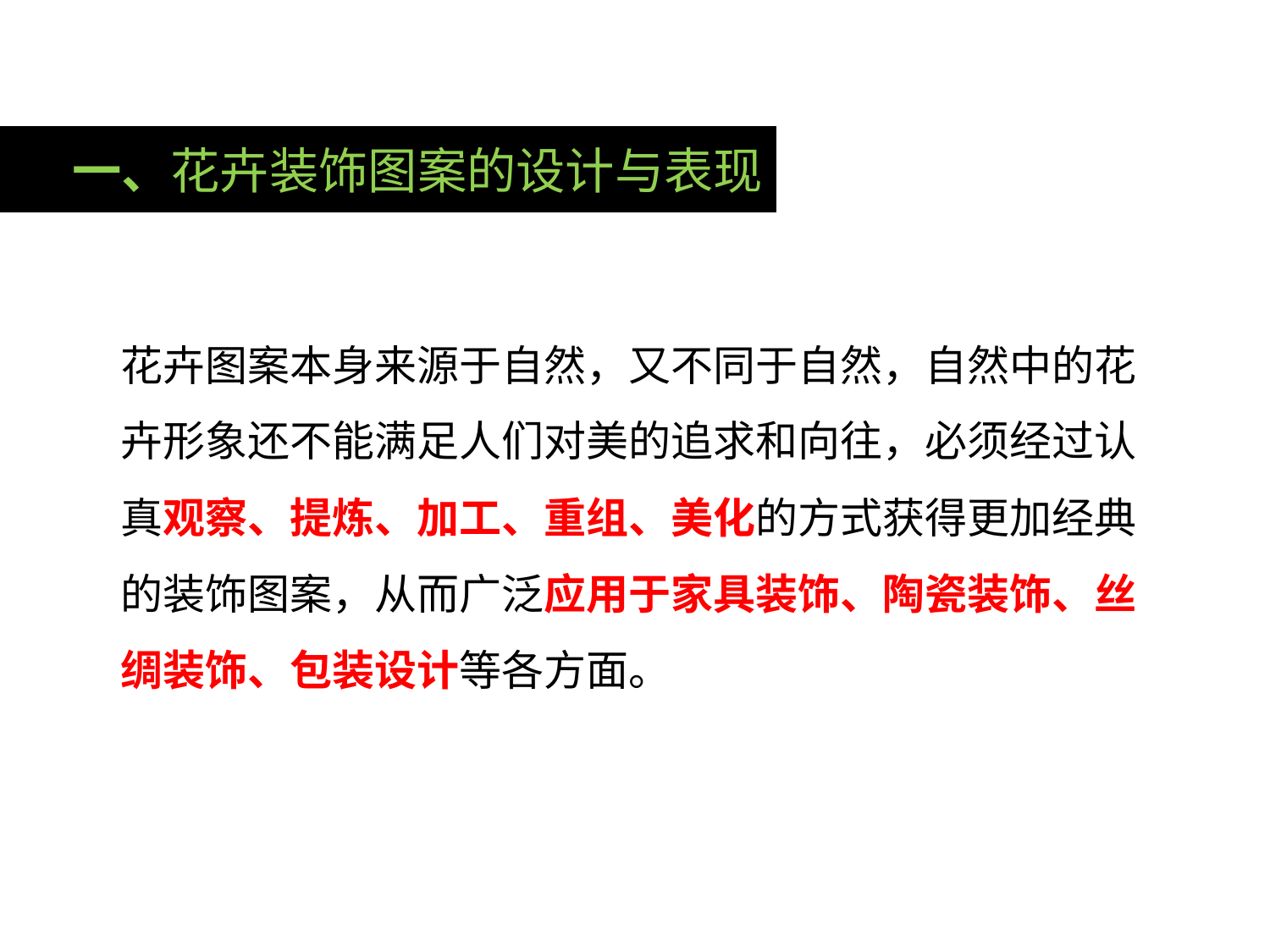

一、花卉装饰图案的设计与表现

花卉图案本身来源于自然，又不同于自然，自然中的花卉形象还不能满足人们对美的追求和向往，必须经过认真观察、提炼、加工、重组、美化的方式获得更加经典的装饰图案，从而广泛应用于家具装饰、陶瓷装饰、丝绸装饰、包装设计等各方面。